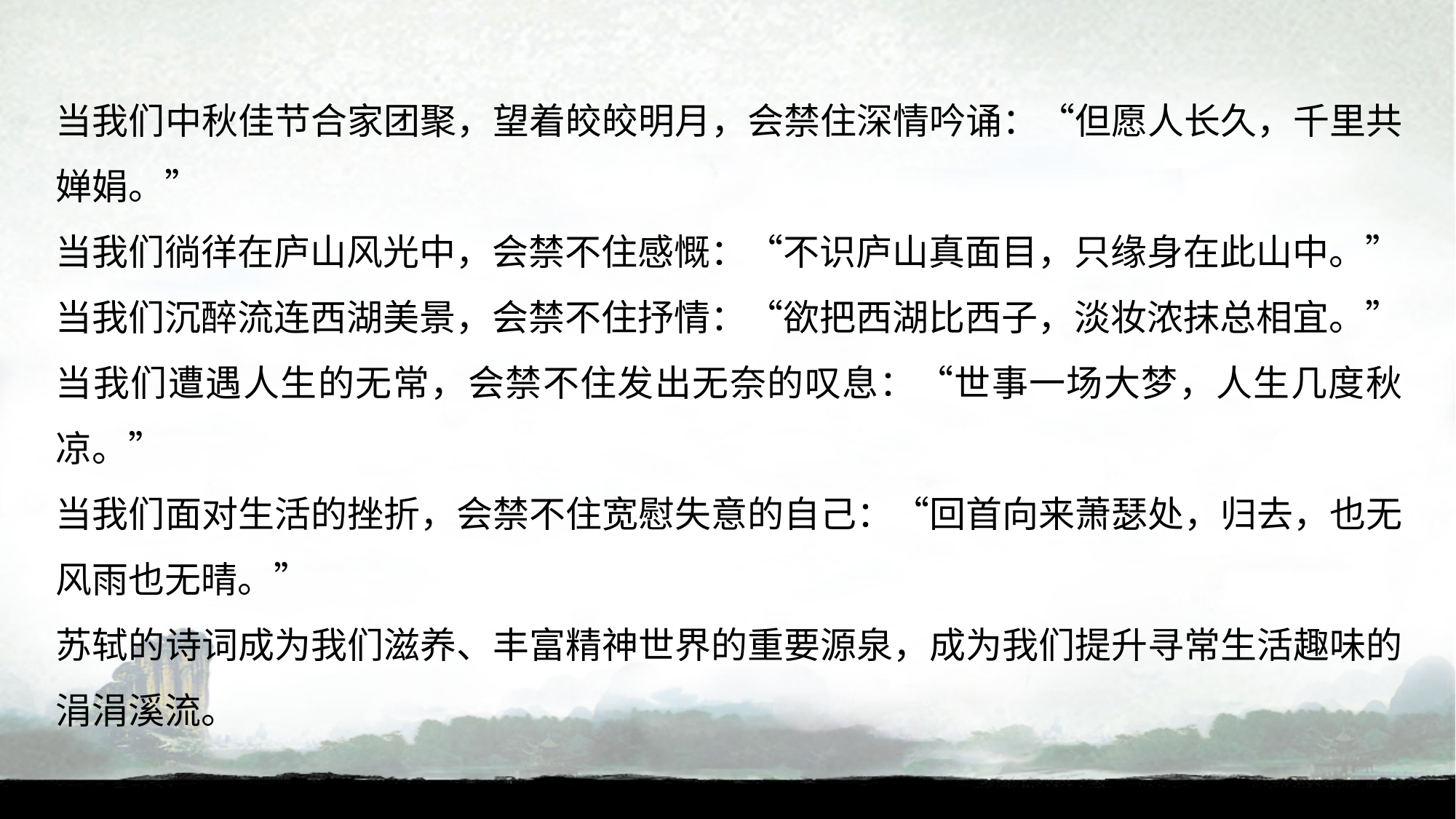

当我们中秋佳节合家团聚，望着皎皎明月，会禁住深情吟诵：“但愿人长久，千里共婵娟。”
当我们徜徉在庐山风光中，会禁不住感慨：“不识庐山真面目，只缘身在此山中。”
当我们沉醉流连西湖美景，会禁不住抒情：“欲把西湖比西子，淡妆浓抹总相宜。”
当我们遭遇人生的无常，会禁不住发出无奈的叹息：“世事一场大梦，人生几度秋凉。”
当我们面对生活的挫折，会禁不住宽慰失意的自己：“回首向来萧瑟处，归去，也无风雨也无晴。”
苏轼的诗词成为我们滋养、丰富精神世界的重要源泉，成为我们提升寻常生活趣味的涓涓溪流。